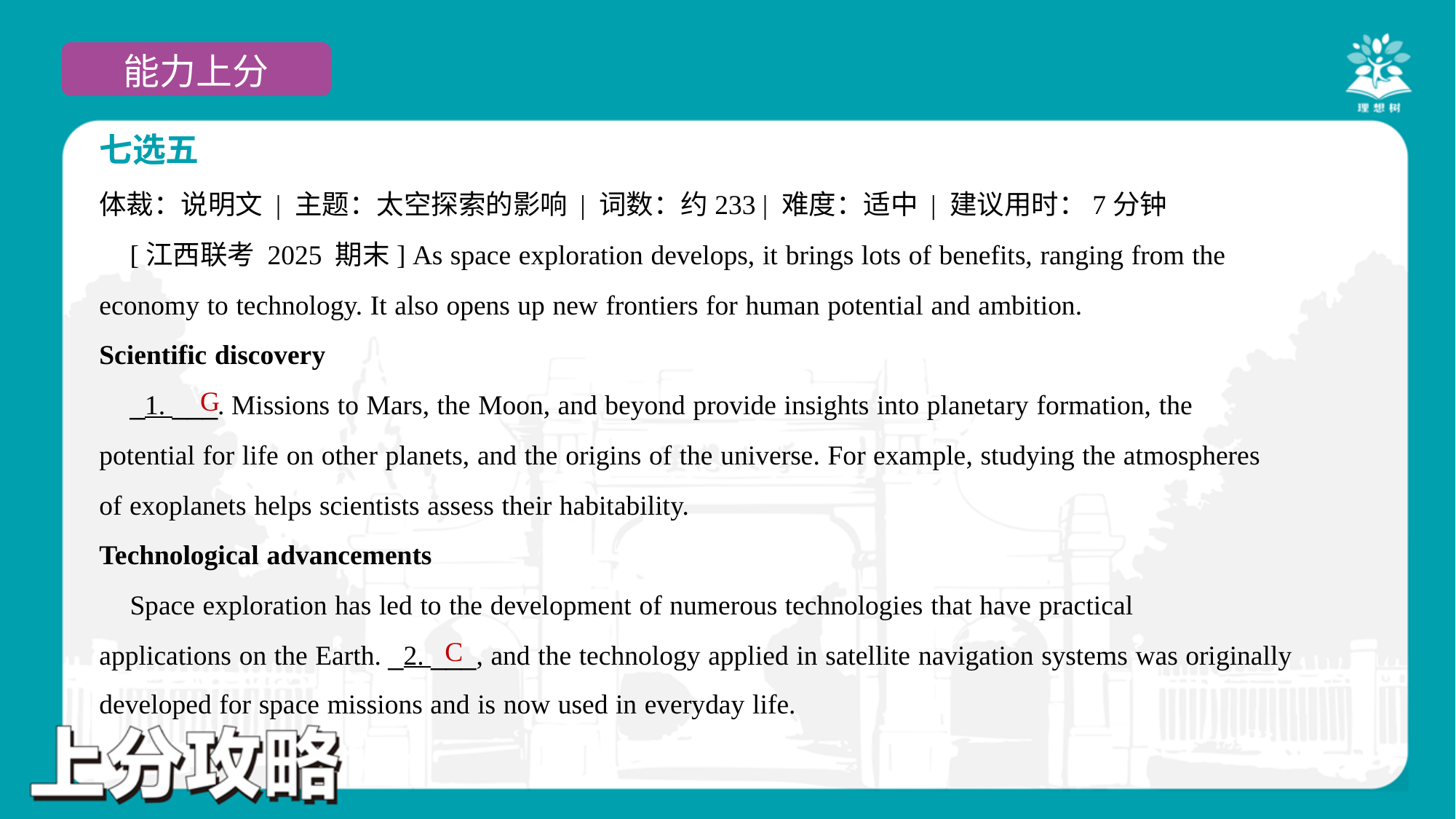

七选五
体裁：说明文 | 主题：太空探索的影响 | 词数：约233 | 难度：适中 | 建议用时：7分钟
    [江西联考 2025 期末] As space exploration develops, it brings lots of benefits, ranging from the
economy to technology. It also opens up new frontiers for human potential and ambition.
Scientific discovery
    _1. ___. Missions to Mars, the Moon, and beyond provide insights into planetary formation, the
potential for life on other planets, and the origins of the universe. For example, studying the atmospheres
of exoplanets helps scientists assess their habitability.
Technological advancements
    Space exploration has led to the development of numerous technologies that have practical
applications on the Earth. _2. ___, and the technology applied in satellite navigation systems was originally
developed for space missions and is now used in everyday life.#4.1
G
C